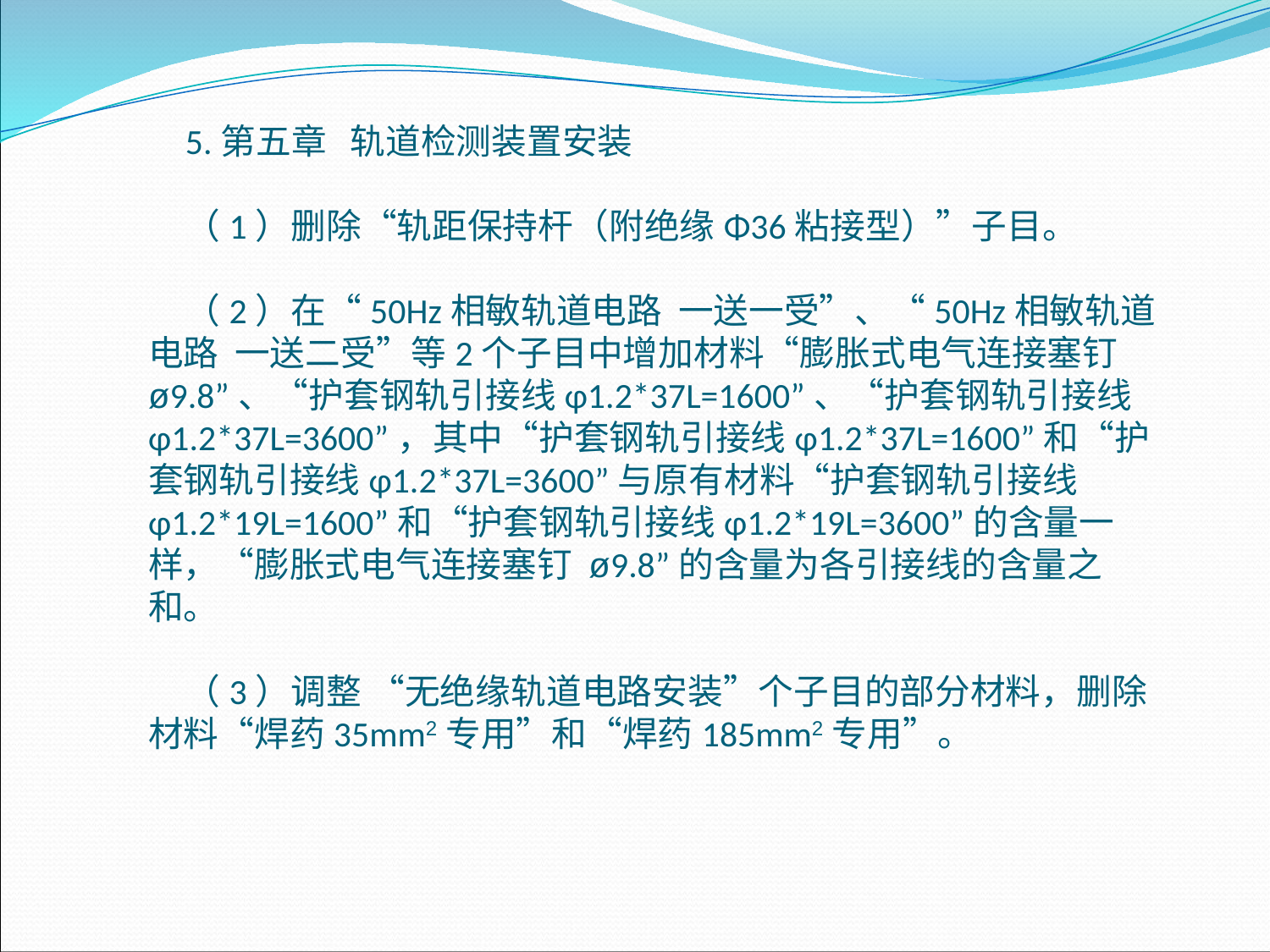

5.第五章   轨道检测装置安装
（1）删除“轨距保持杆（附绝缘Φ36粘接型）”子目。
（2）在“50Hz相敏轨道电路  一送一受”、“50Hz相敏轨道电路  一送二受”等2个子目中增加材料“膨胀式电气连接塞钉 ø9.8”、“护套钢轨引接线φ1.2*37L=1600”、“护套钢轨引接线φ1.2*37L=3600”，其中“护套钢轨引接线φ1.2*37L=1600”和“护套钢轨引接线φ1.2*37L=3600”与原有材料“护套钢轨引接线φ1.2*19L=1600”和“护套钢轨引接线φ1.2*19L=3600”的含量一样，“膨胀式电气连接塞钉 ø9.8”的含量为各引接线的含量之和。
（3）调整 “无绝缘轨道电路安装”个子目的部分材料，删除材料“焊药35mm2专用”和“焊药185mm2专用”。